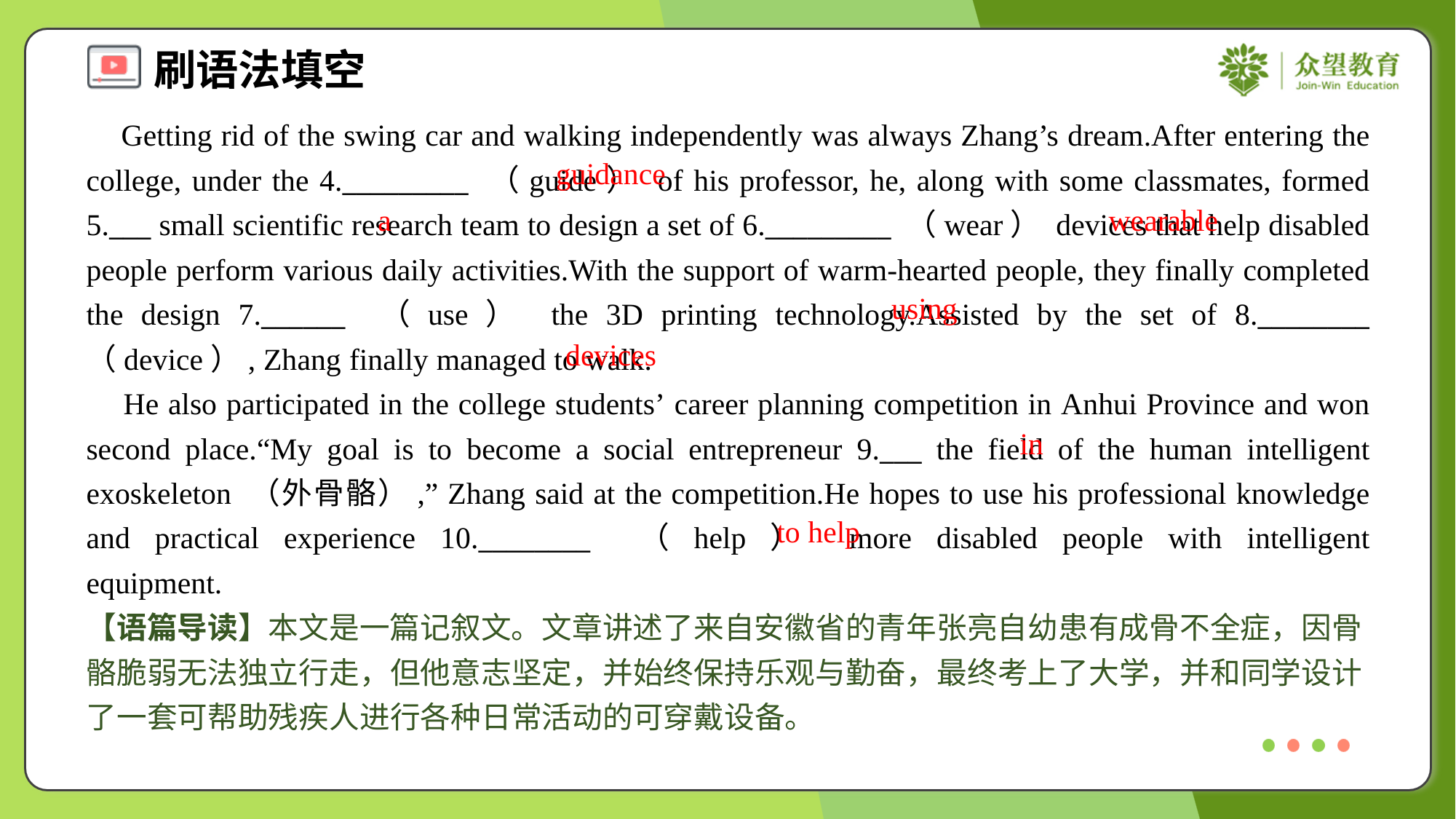

Getting rid of the swing car and walking independently was always Zhang’s dream.After entering the college, under the 4._________ （guide） of his professor, he, along with some classmates, formed 5.___ small scientific research team to design a set of 6._________ （wear） devices that help disabled people perform various daily activities.With the support of warm-hearted people, they finally completed the design 7.______ （use） the 3D printing technology.Assisted by the set of 8.________ （device）, Zhang finally managed to walk.
    He also participated in the college students’ career planning competition in Anhui Province and won second place.“My goal is to become a social entrepreneur 9.___ the field of the human intelligent exoskeleton （外骨骼）,” Zhang said at the competition.He hopes to use his professional knowledge and practical experience 10.________ （help） more disabled people with intelligent equipment.#1.1.3
guidance
a
wearable
using
devices
in
to help
【语篇导读】本文是一篇记叙文。文章讲述了来自安徽省的青年张亮自幼患有成骨不全症，因骨骼脆弱无法独立行走，但他意志坚定，并始终保持乐观与勤奋，最终考上了大学，并和同学设计了一套可帮助残疾人进行各种日常活动的可穿戴设备。